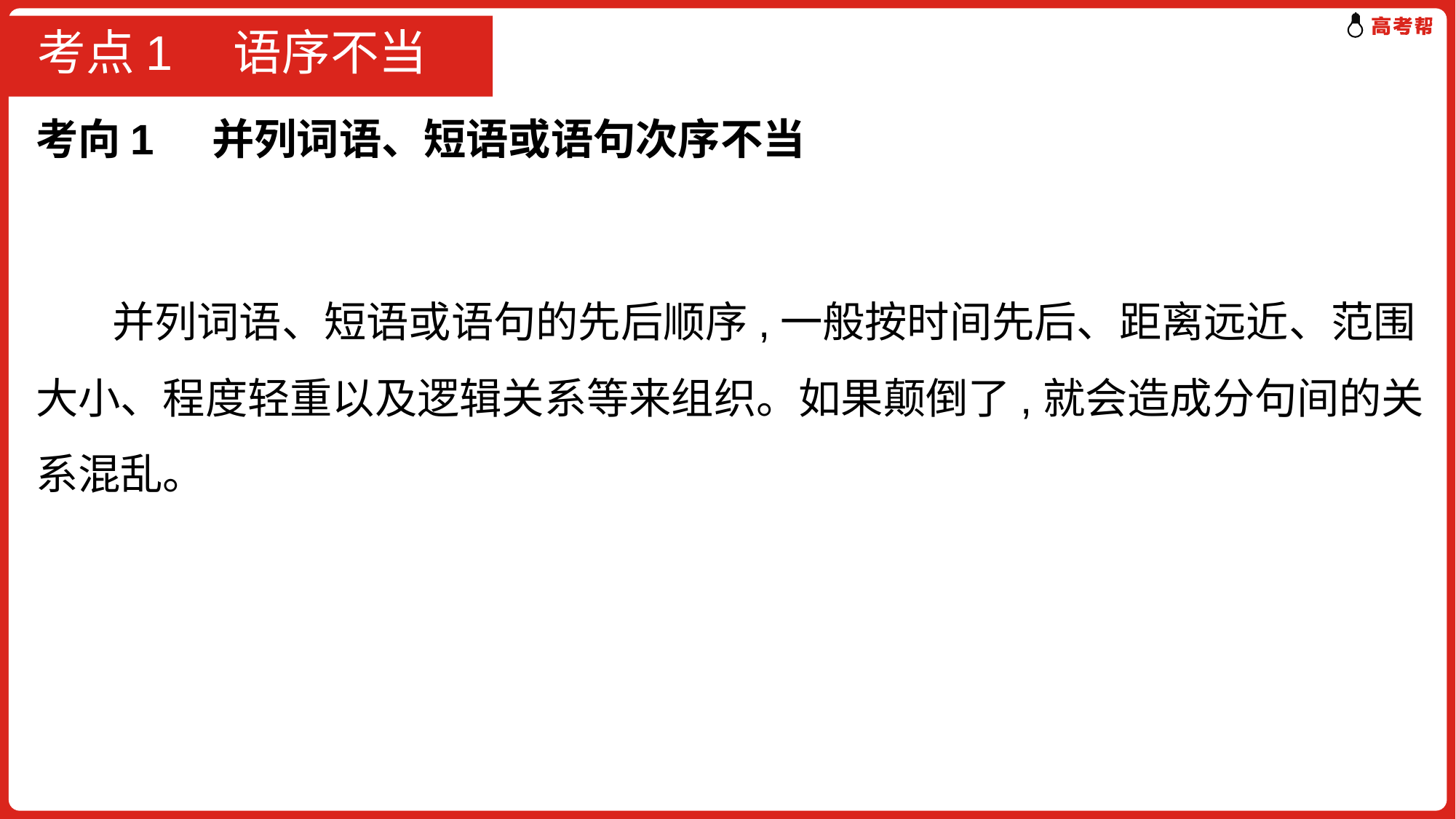

# 考点1　语序不当
考向1    并列词语、短语或语句次序不当
       并列词语、短语或语句的先后顺序,一般按时间先后、距离远近、范围大小、程度轻重以及逻辑关系等来组织。如果颠倒了,就会造成分句间的关系混乱。